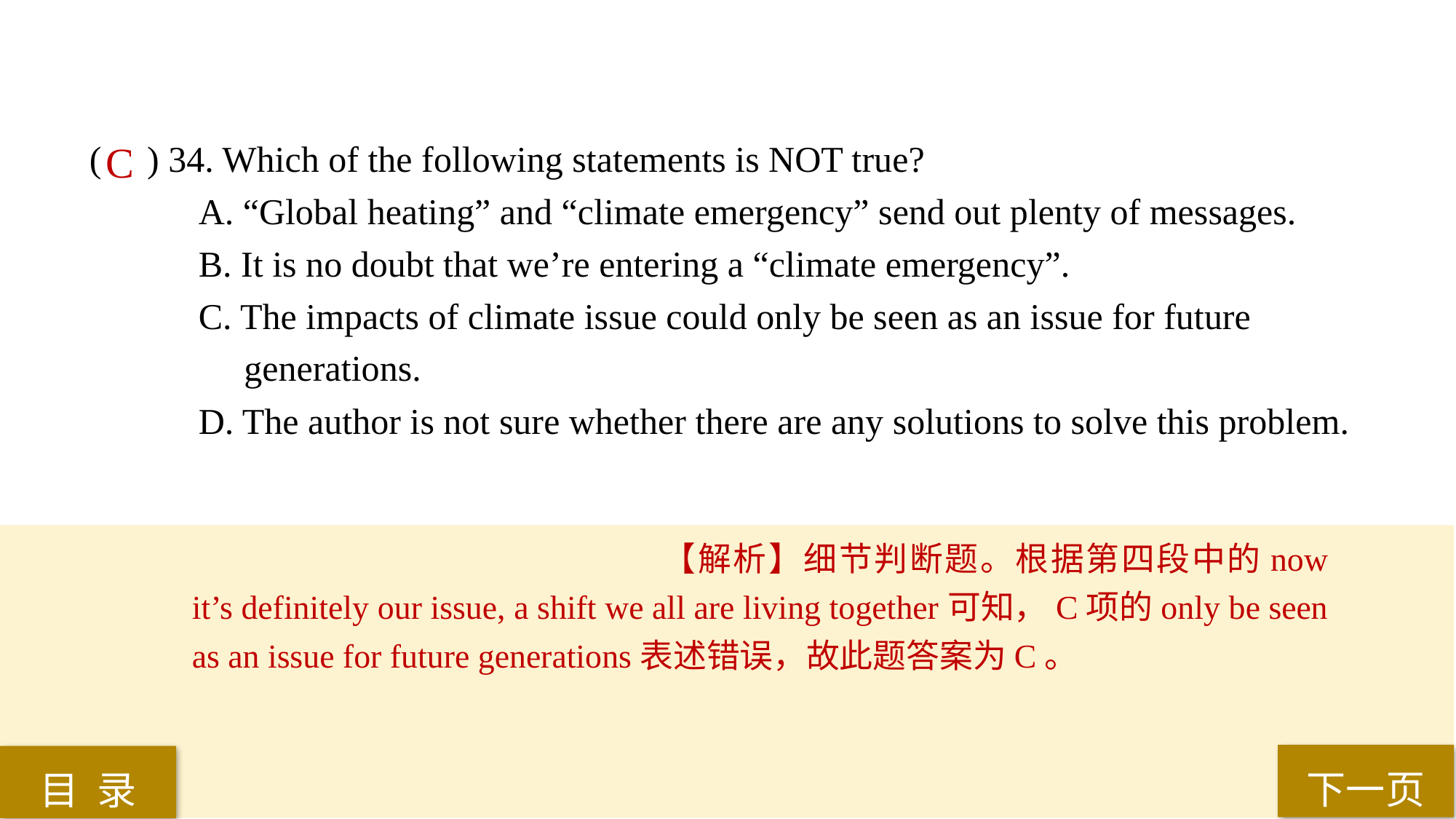

(     ) 34. Which of the following statements is NOT true?
A. “Global heating” and “climate emergency” send out plenty of messages.
B. It is no doubt that we’re entering a “climate emergency”.
C. The impacts of climate issue could only be seen as an issue for future
                 generations.
D. The author is not sure whether there are any solutions to solve this problem.
C
【解析】细节判断题。根据第四段中的now it’s definitely our issue, a shift we all are living together可知，C项的only be seen as an issue for future generations表述错误，故此题答案为C。